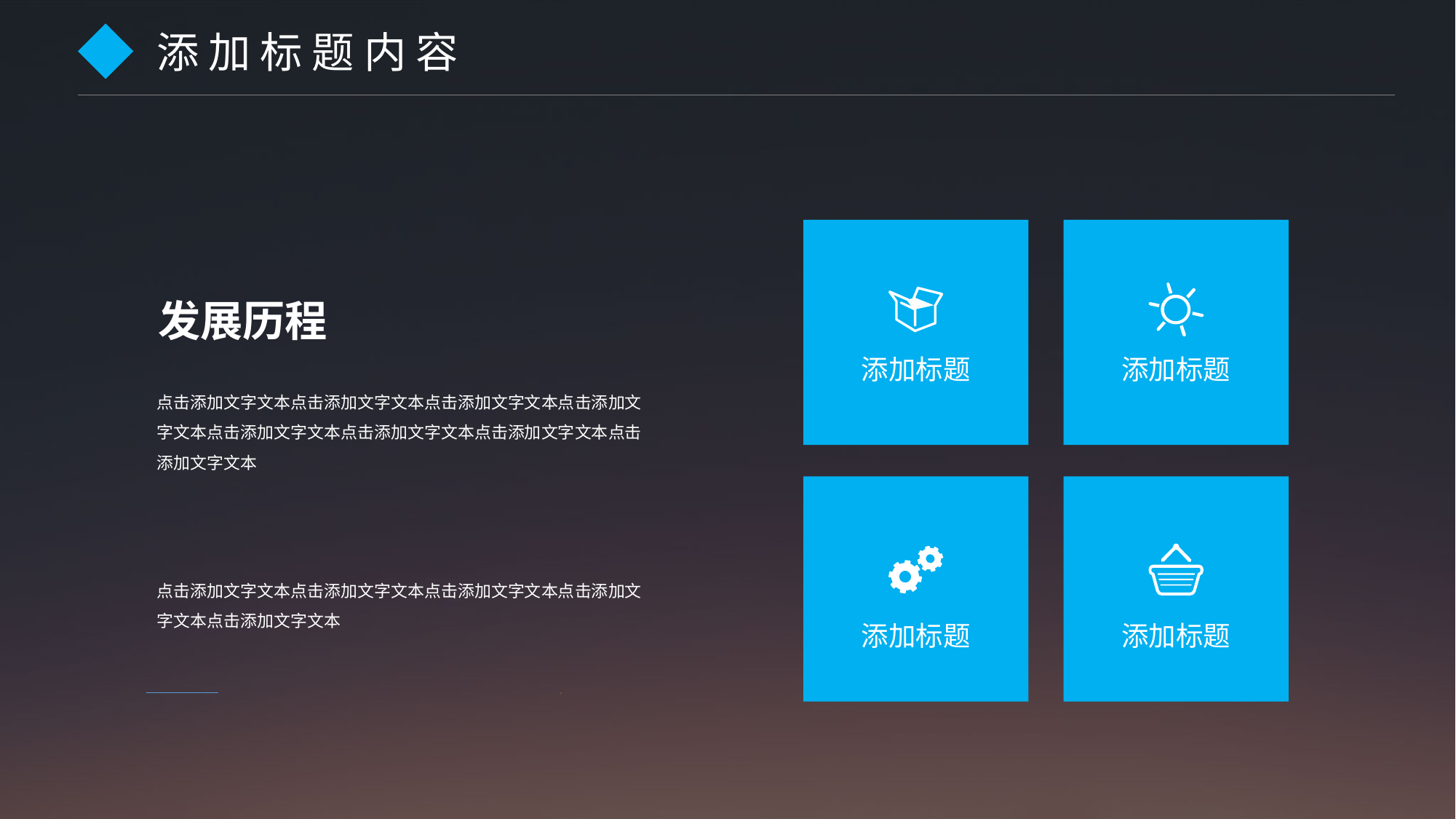

添 加 标 题 内 容

添加标题

添加标题
发展历程
点击添加文字文本点击添加文字文本点击添加文字文本点击添加文字文本点击添加文字文本点击添加文字文本点击添加文字文本点击添加文字文本
点击添加文字文本点击添加文字文本点击添加文字文本点击添加文字文本点击添加文字文本

添加标题

添加标题